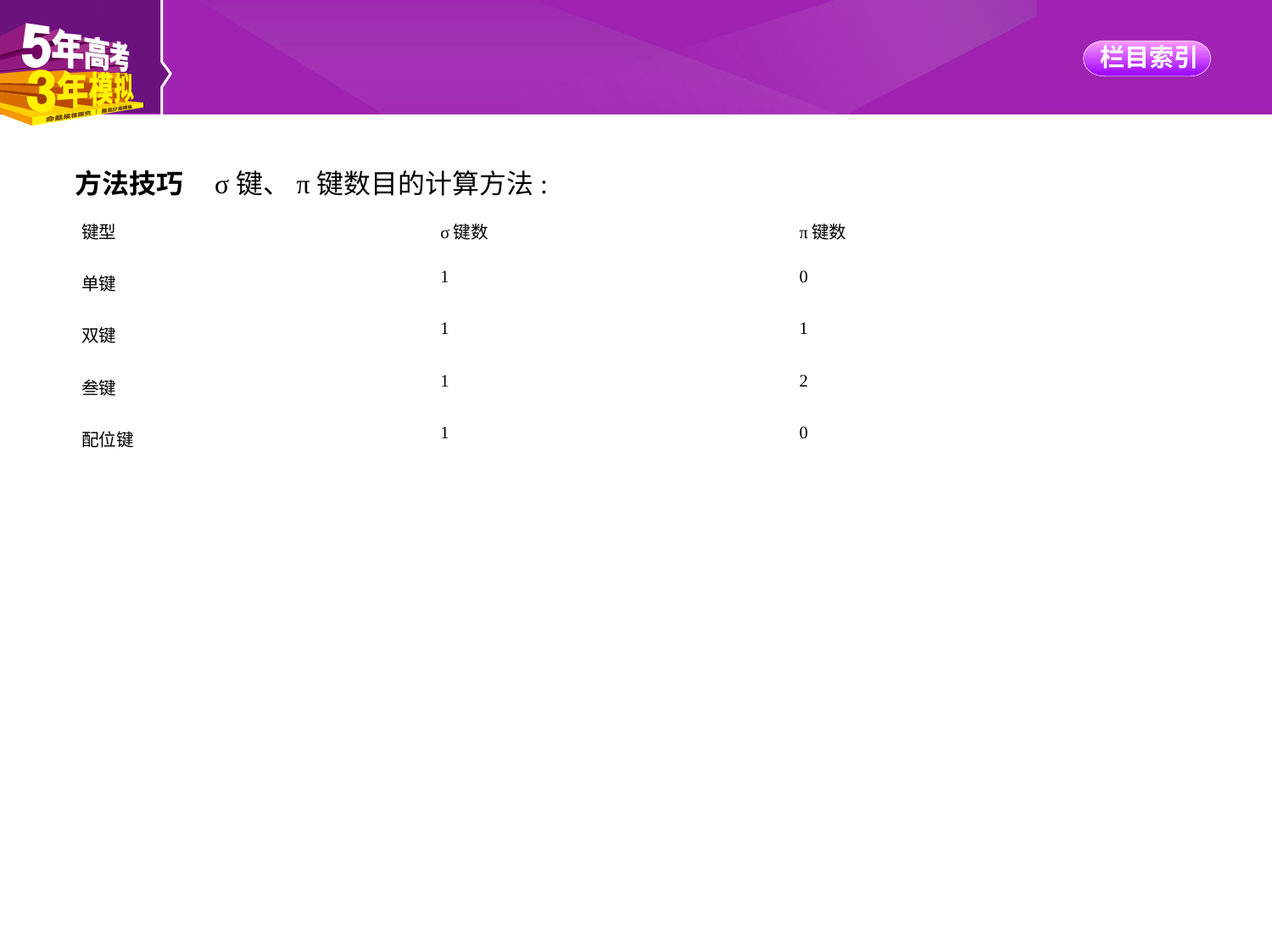

方法技巧    σ键、π键数目的计算方法:
| 键型 | σ键数 | π键数 |
| --- | --- | --- |
| 单键 | 1 | 0 |
| 双键 | 1 | 1 |
| 叁键 | 1 | 2 |
| 配位键 | 1 | 0 |